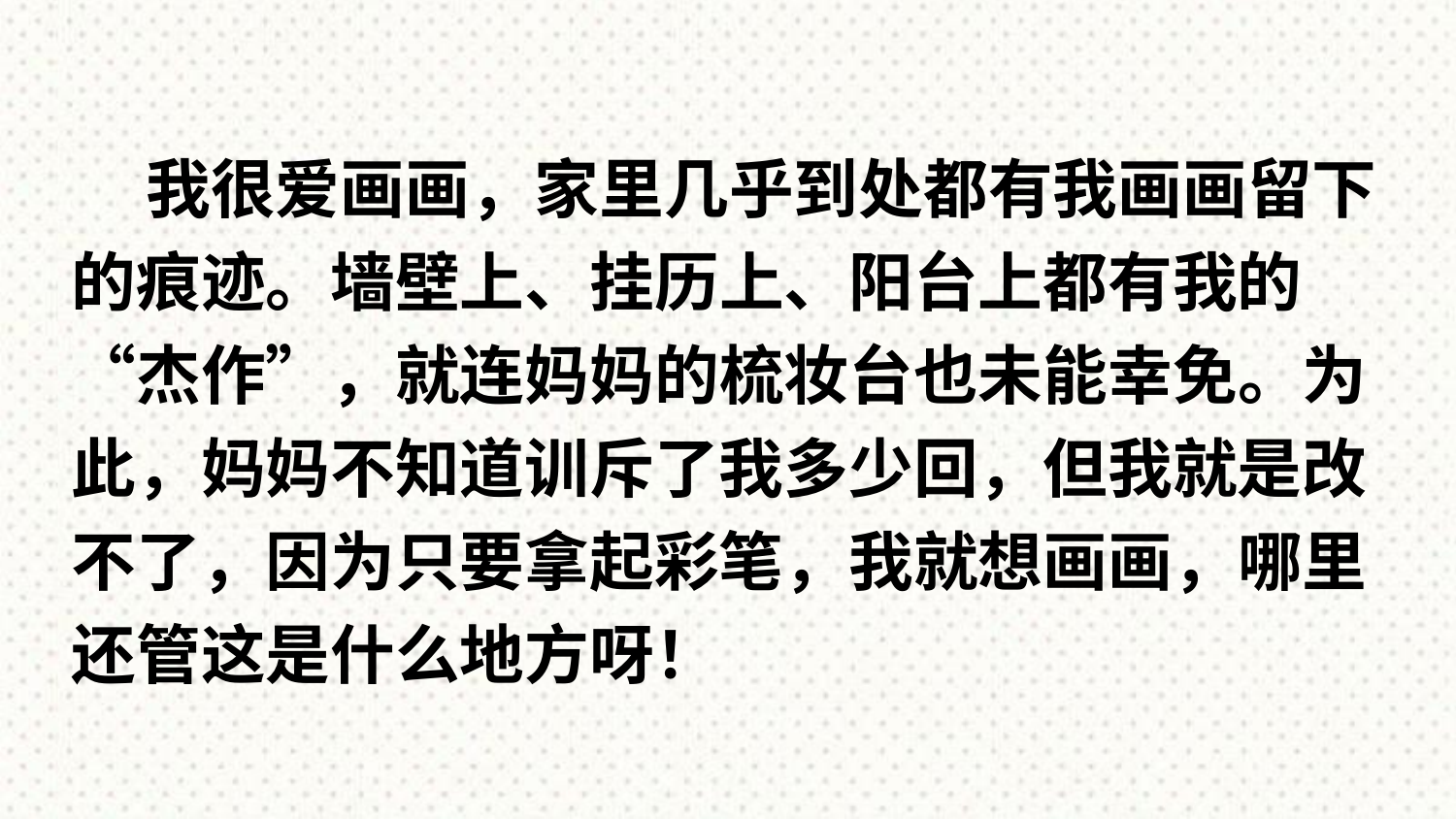

我很爱画画，家里几乎到处都有我画画留下的痕迹。墙壁上、挂历上、阳台上都有我的“杰作”，就连妈妈的梳妆台也未能幸免。为此，妈妈不知道训斥了我多少回，但我就是改不了，因为只要拿起彩笔，我就想画画，哪里还管这是什么地方呀！